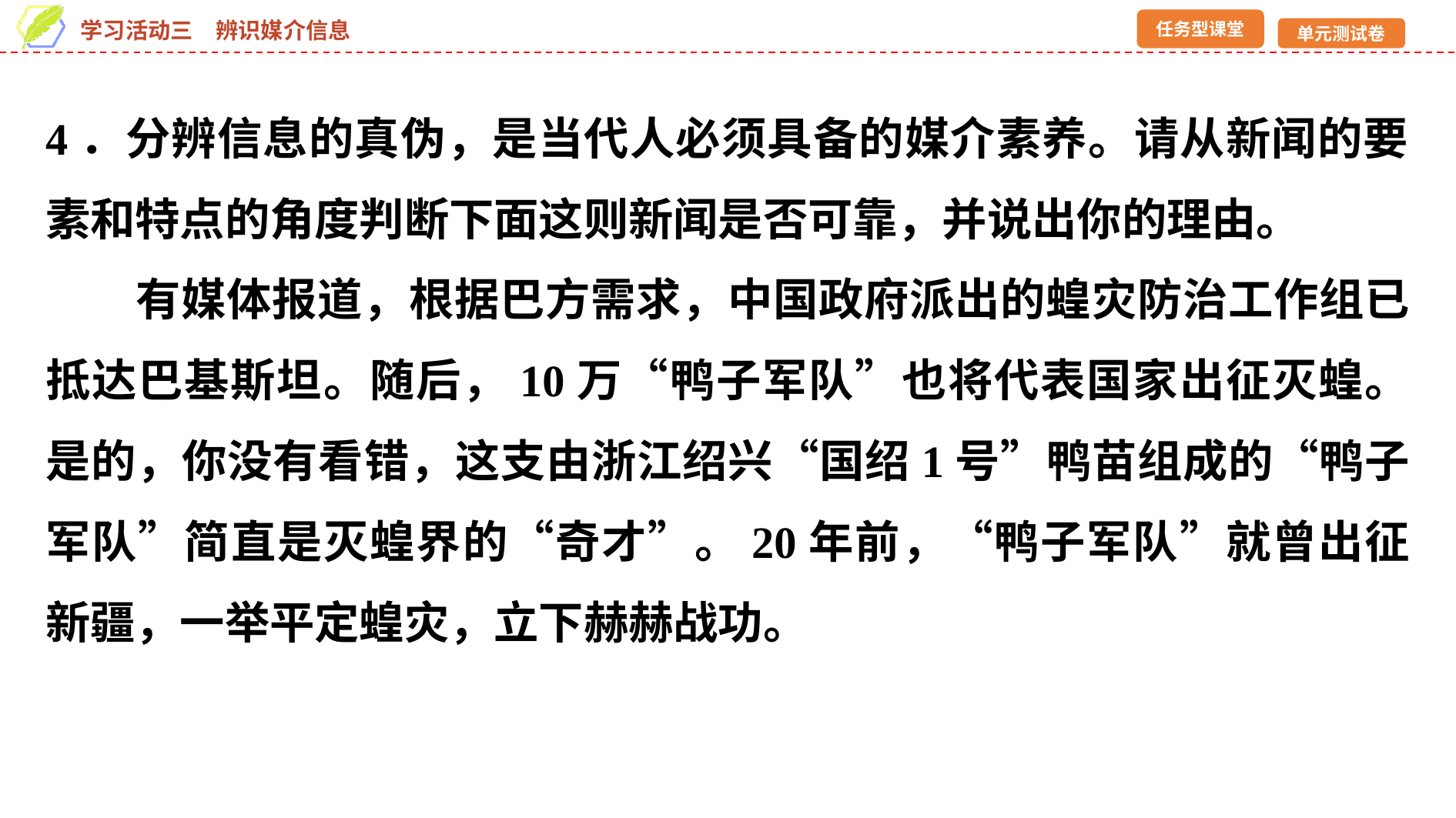

4．分辨信息的真伪，是当代人必须具备的媒介素养。请从新闻的要素和特点的角度判断下面这则新闻是否可靠，并说出你的理由。
有媒体报道，根据巴方需求，中国政府派出的蝗灾防治工作组已抵达巴基斯坦。随后，10万“鸭子军队”也将代表国家出征灭蝗。是的，你没有看错，这支由浙江绍兴“国绍1号”鸭苗组成的“鸭子军队”简直是灭蝗界的“奇才”。20年前，“鸭子军队”就曾出征新疆，一举平定蝗灾，立下赫赫战功。